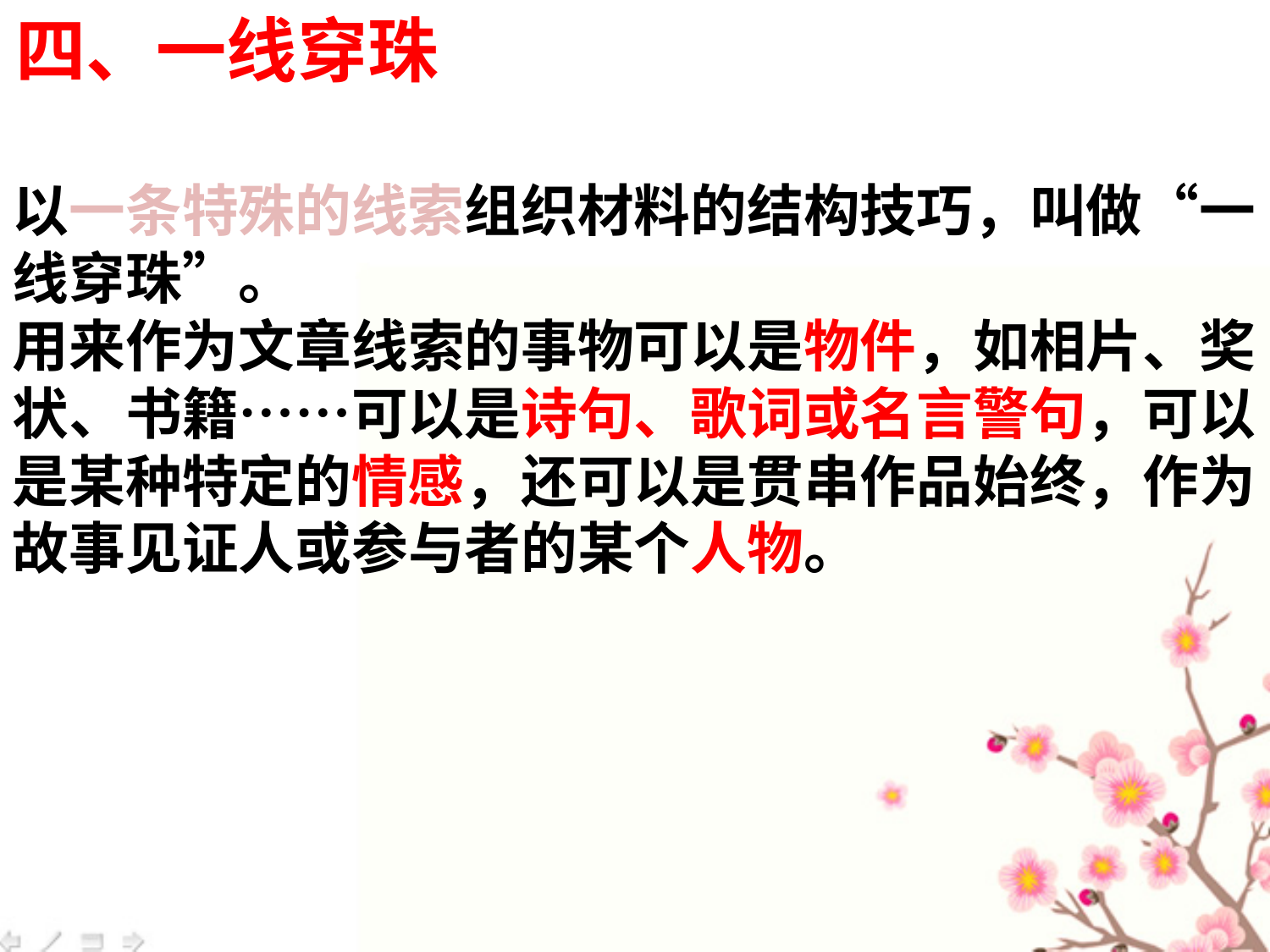

四、一线穿珠
以一条特殊的线索组织材料的结构技巧，叫做“一线穿珠”。
用来作为文章线索的事物可以是物件，如相片、奖状、书籍……可以是诗句、歌词或名言警句，可以是某种特定的情感，还可以是贯串作品始终，作为故事见证人或参与者的某个人物。